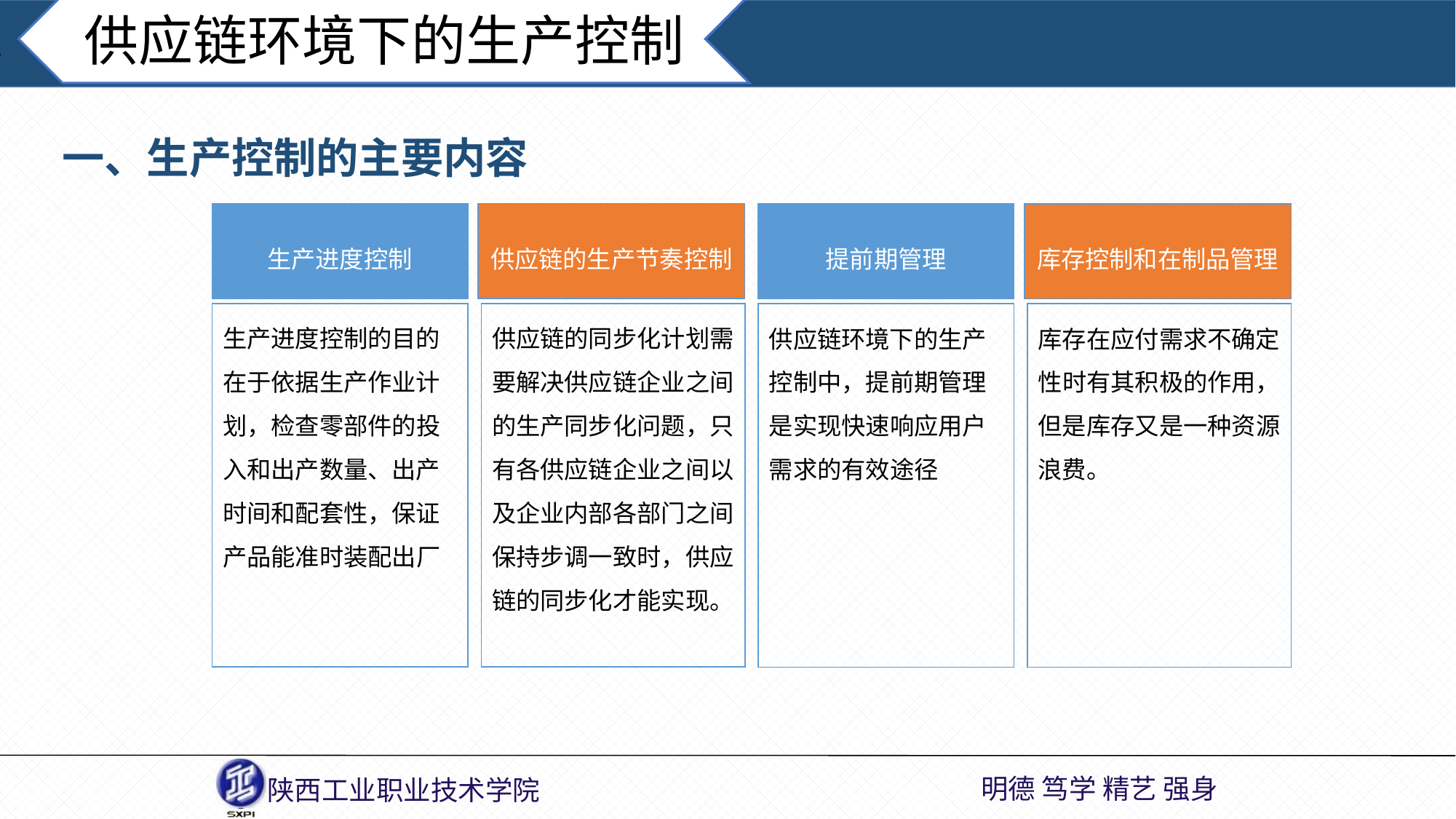

供应链环境下的生产控制

一、生产控制的主要内容

生产进度控制
供应链的生产节奏控制
提前期管理
库存控制和在制品管理

供应链的同步化计划需要解决供应链企业之间的生产同步化问题，只有各供应链企业之间以及企业内部各部门之间保持步调一致时，供应链的同步化才能实现。
生产进度控制的目的在于依据生产作业计划，检查零部件的投入和出产数量、出产时间和配套性，保证产品能准时装配出厂
库存在应付需求不确定性时有其积极的作用，但是库存又是一种资源浪费。
供应链环境下的生产控制中，提前期管理是实现快速响应用户需求的有效途径